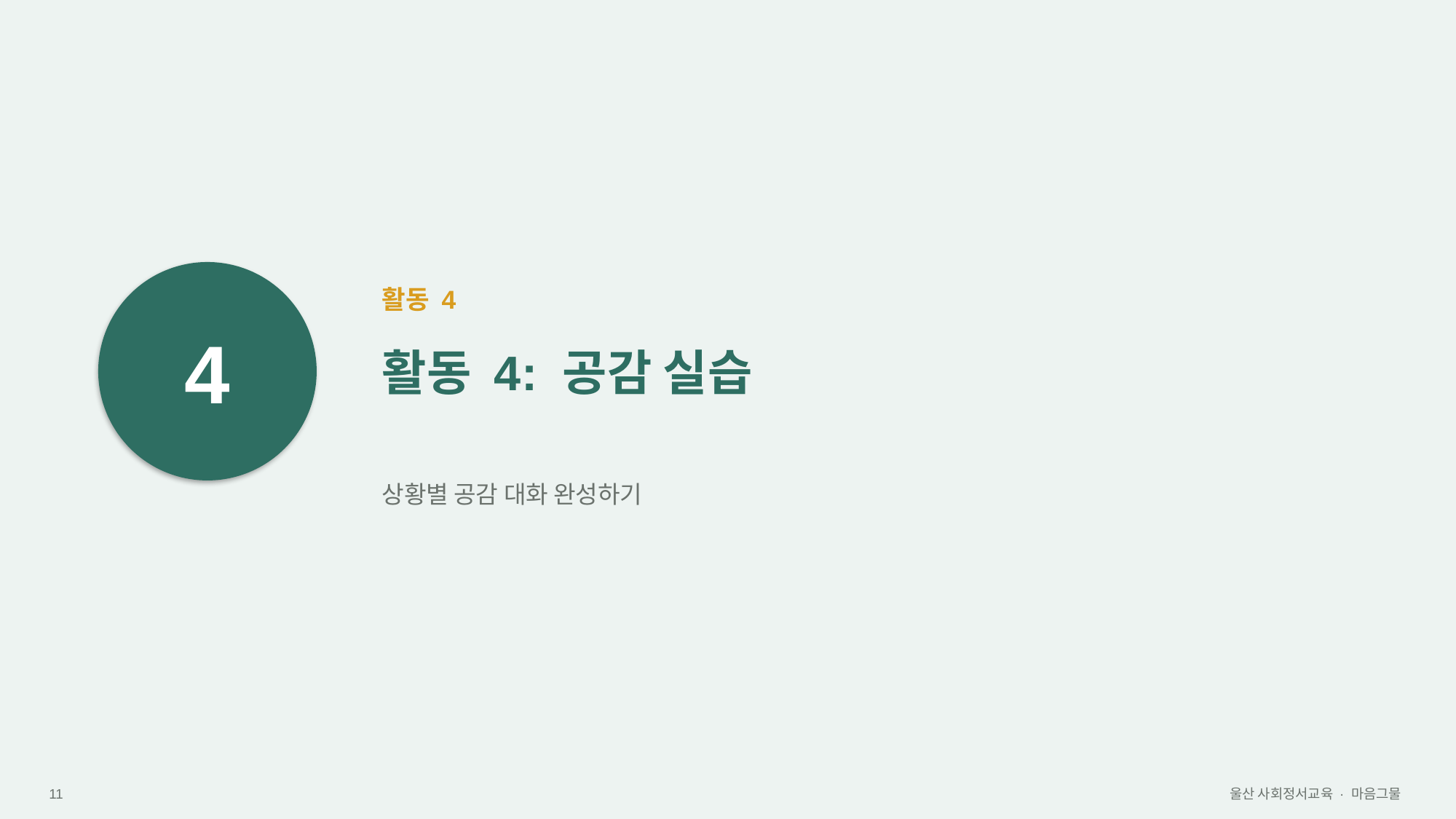

4
활동 4
활동 4: 공감 실습
상황별 공감 대화 완성하기
11
울산 사회정서교육 · 마음그물